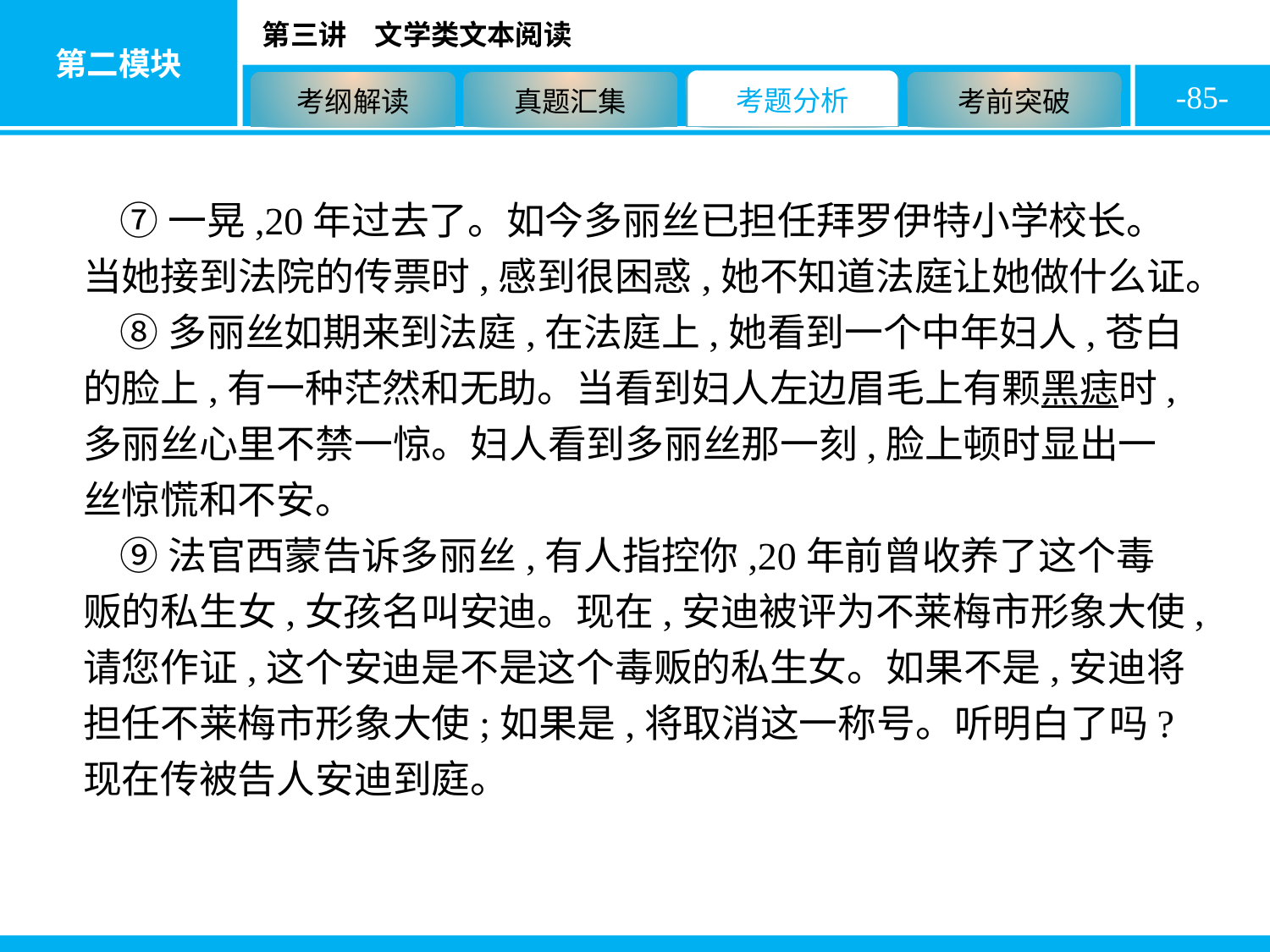

-85-
⑦一晃,20年过去了。如今多丽丝已担任拜罗伊特小学校长。当她接到法院的传票时,感到很困惑,她不知道法庭让她做什么证。
⑧多丽丝如期来到法庭,在法庭上,她看到一个中年妇人,苍白的脸上,有一种茫然和无助。当看到妇人左边眉毛上有颗黑痣时,多丽丝心里不禁一惊。妇人看到多丽丝那一刻,脸上顿时显出一丝惊慌和不安。
⑨法官西蒙告诉多丽丝,有人指控你,20年前曾收养了这个毒贩的私生女,女孩名叫安迪。现在,安迪被评为不莱梅市形象大使,请您作证,这个安迪是不是这个毒贩的私生女。如果不是,安迪将担任不莱梅市形象大使;如果是,将取消这一称号。听明白了吗?现在传被告人安迪到庭。